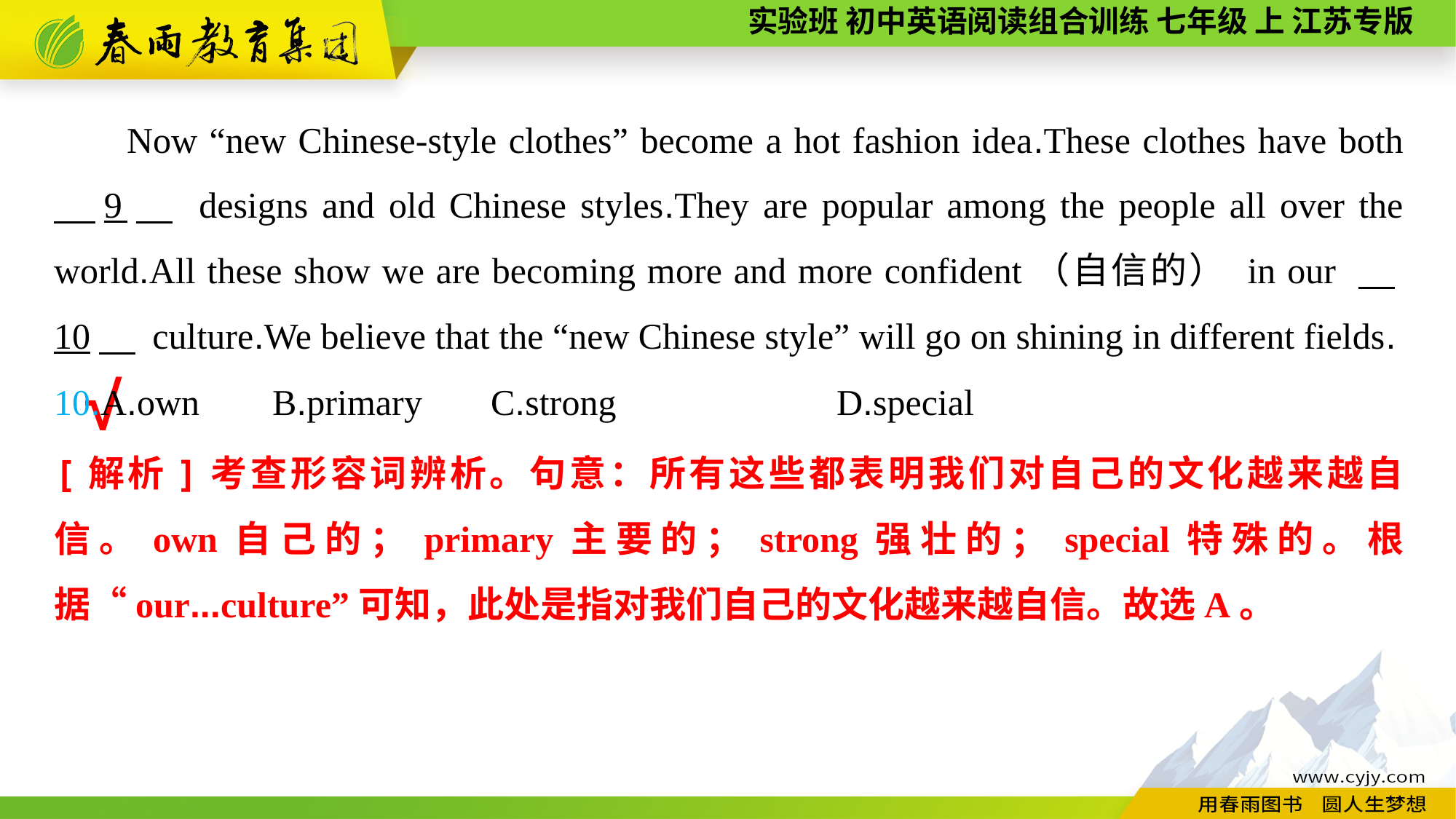

Now “new Chinese-style clothes” become a hot fashion idea.These clothes have both 　9　 designs and old Chinese styles.They are popular among the people all over the world.All these show we are becoming more and more confident（自信的） in our 　10　 culture.We believe that the “new Chinese style” will go on shining in different fields.
10.A.own	B.primary	C.strong		  D.special
√
[解析]考查形容词辨析。句意：所有这些都表明我们对自己的文化越来越自信。own自己的；primary主要的；strong强壮的；special特殊的。根据“our...culture”可知，此处是指对我们自己的文化越来越自信。故选A。